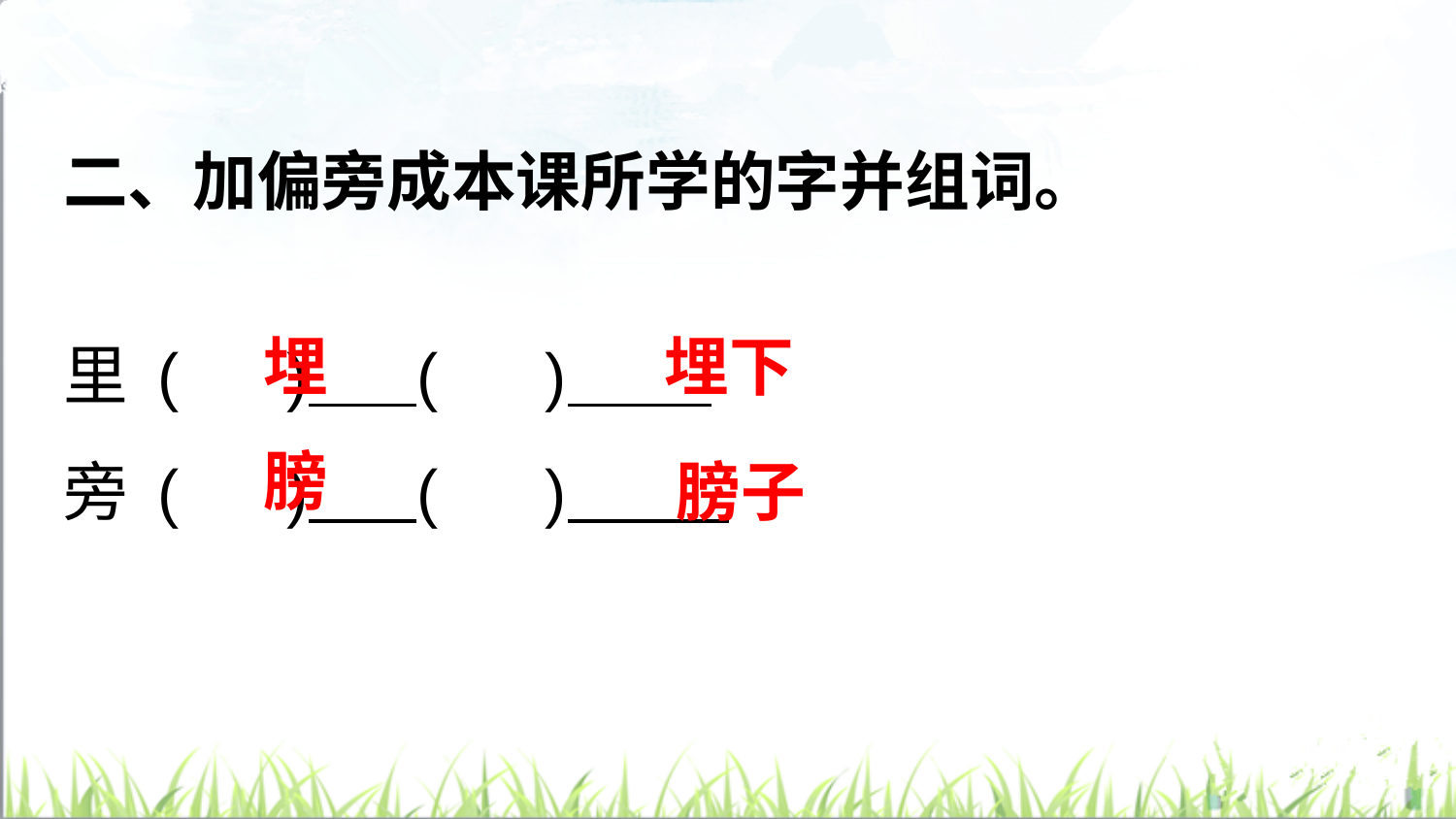

二、加偏旁成本课所学的字并组词。

里 (      )      (      )
旁 (      )      (      )
埋
埋下
膀
膀子